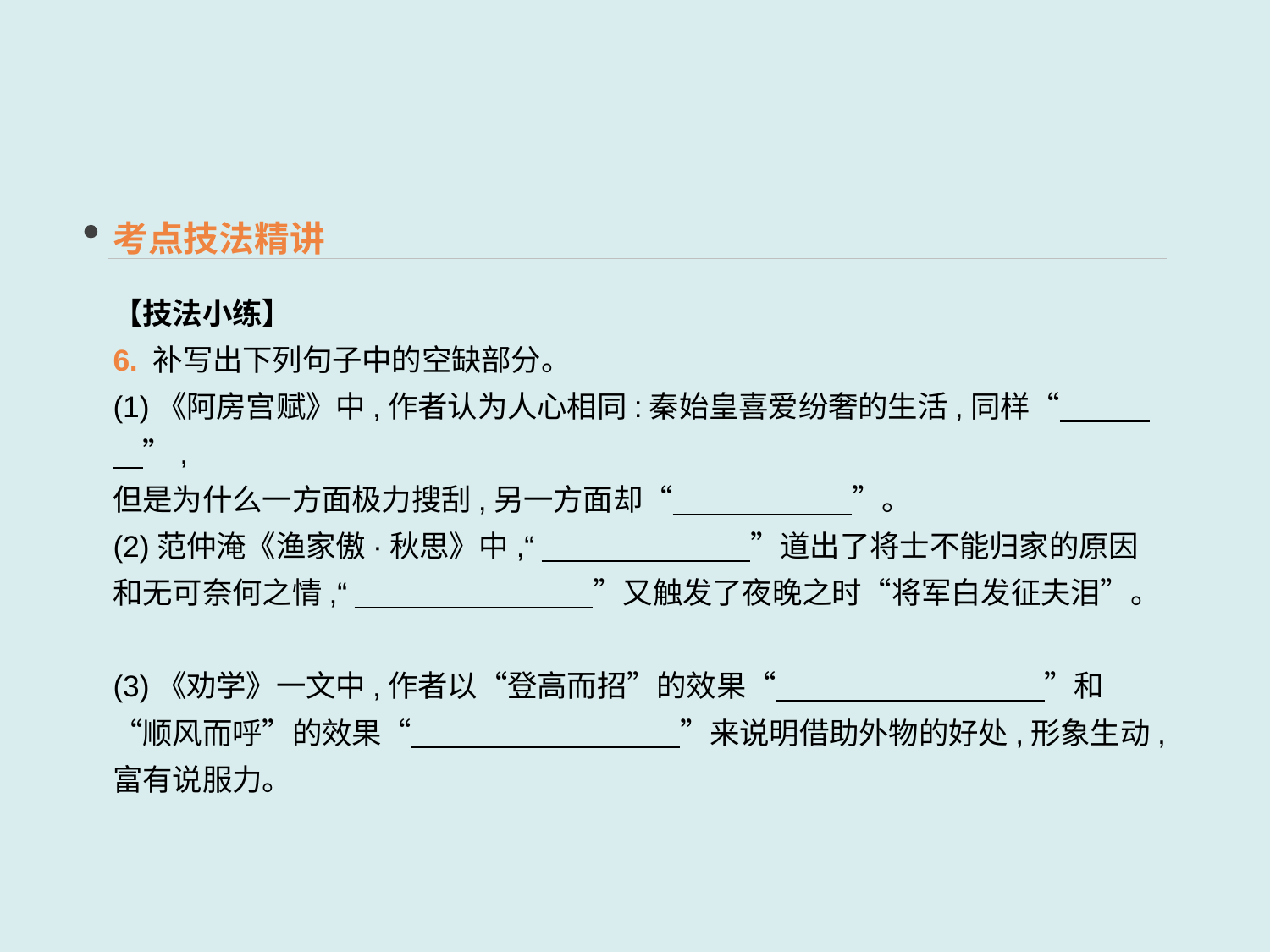

考点技法精讲

【技法小练】
6. 补写出下列句子中的空缺部分。
(1)《阿房宫赋》中,作者认为人心相同:秦始皇喜爱纷奢的生活,同样“　　　　”,
但是为什么一方面极力搜刮,另一方面却“　　　　　　”。
(2)范仲淹《渔家傲·秋思》中,“　　　　　　　”道出了将士不能归家的原因和无可奈何之情,“　　　　　　　　”又触发了夜晚之时“将军白发征夫泪”。
(3)《劝学》一文中,作者以“登高而招”的效果“　　　　　　　　　”和“顺风而呼”的效果“　　　　　　　　　”来说明借助外物的好处,形象生动,富有说服力。